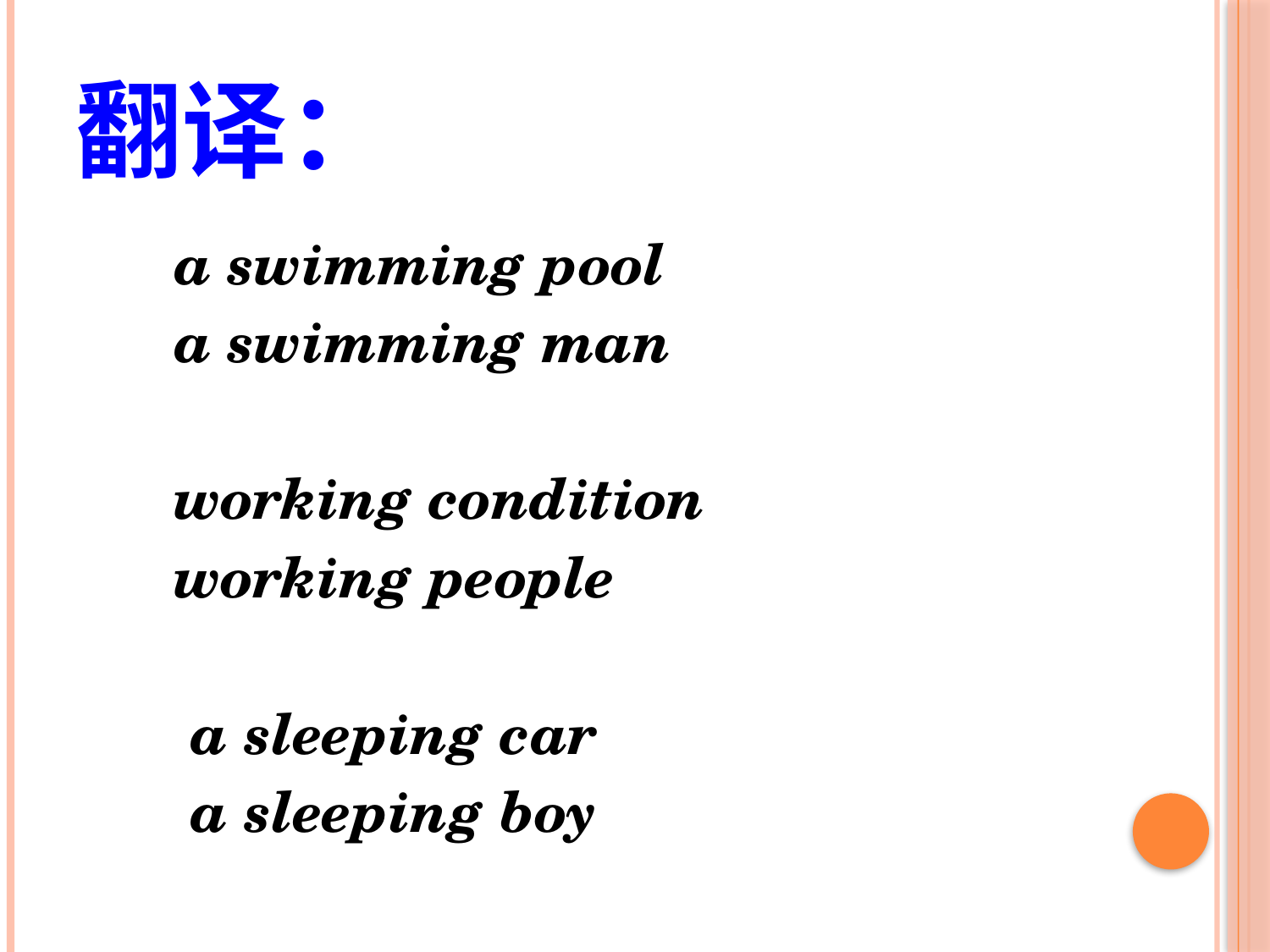

# 翻译：
      a swimming pool
      a swimming man

      working condition
      working people

       a sleeping car
       a sleeping boy